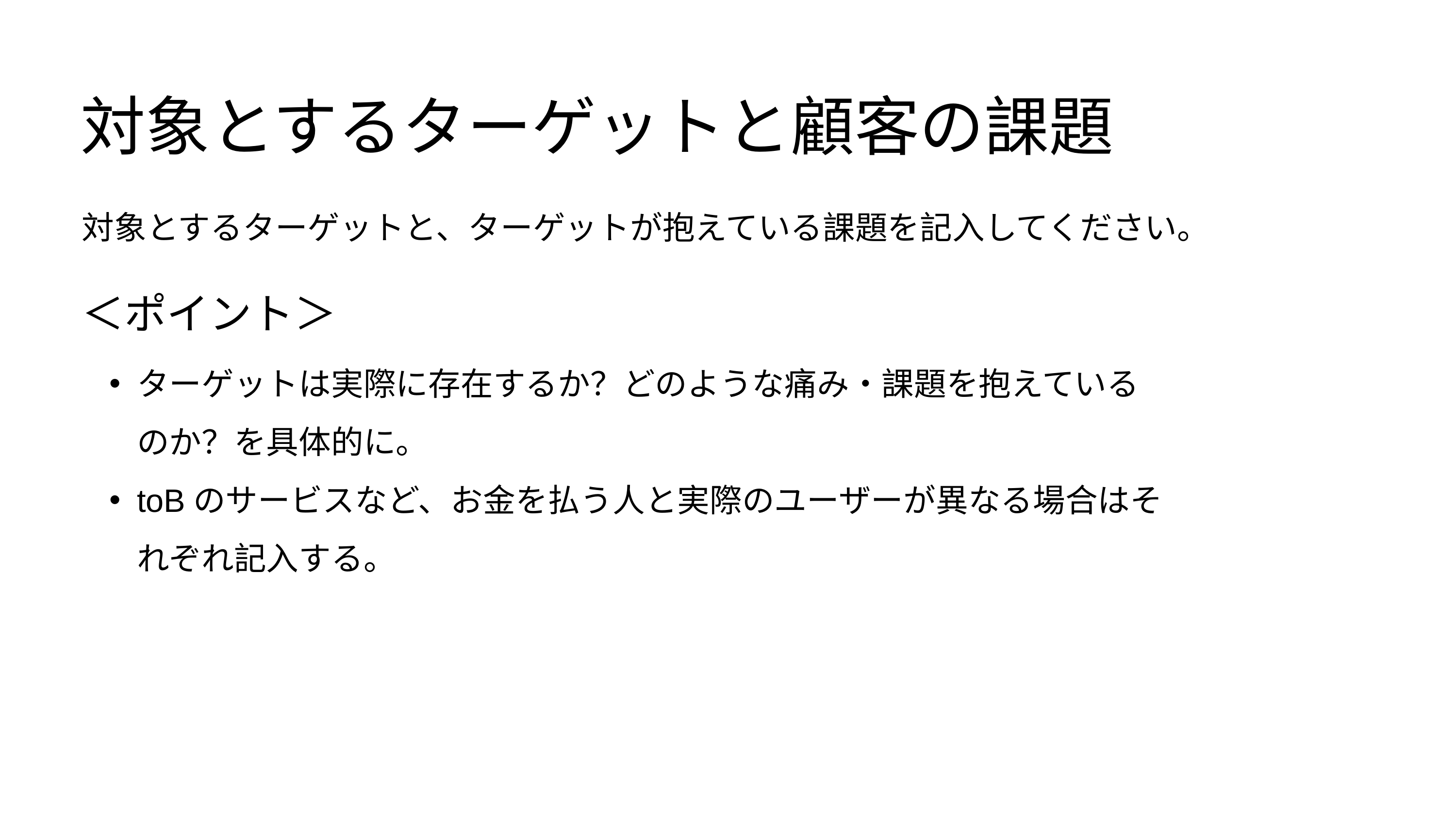

対象とするターゲットと顧客の課題
対象とするターゲットと、ターゲットが抱えている課題を記入してください。
＜ポイント＞
ターゲットは実際に存在するか？どのような痛み・課題を抱えているのか？を具体的に。
toBのサービスなど、お金を払う人と実際のユーザーが異なる場合はそれぞれ記入する。